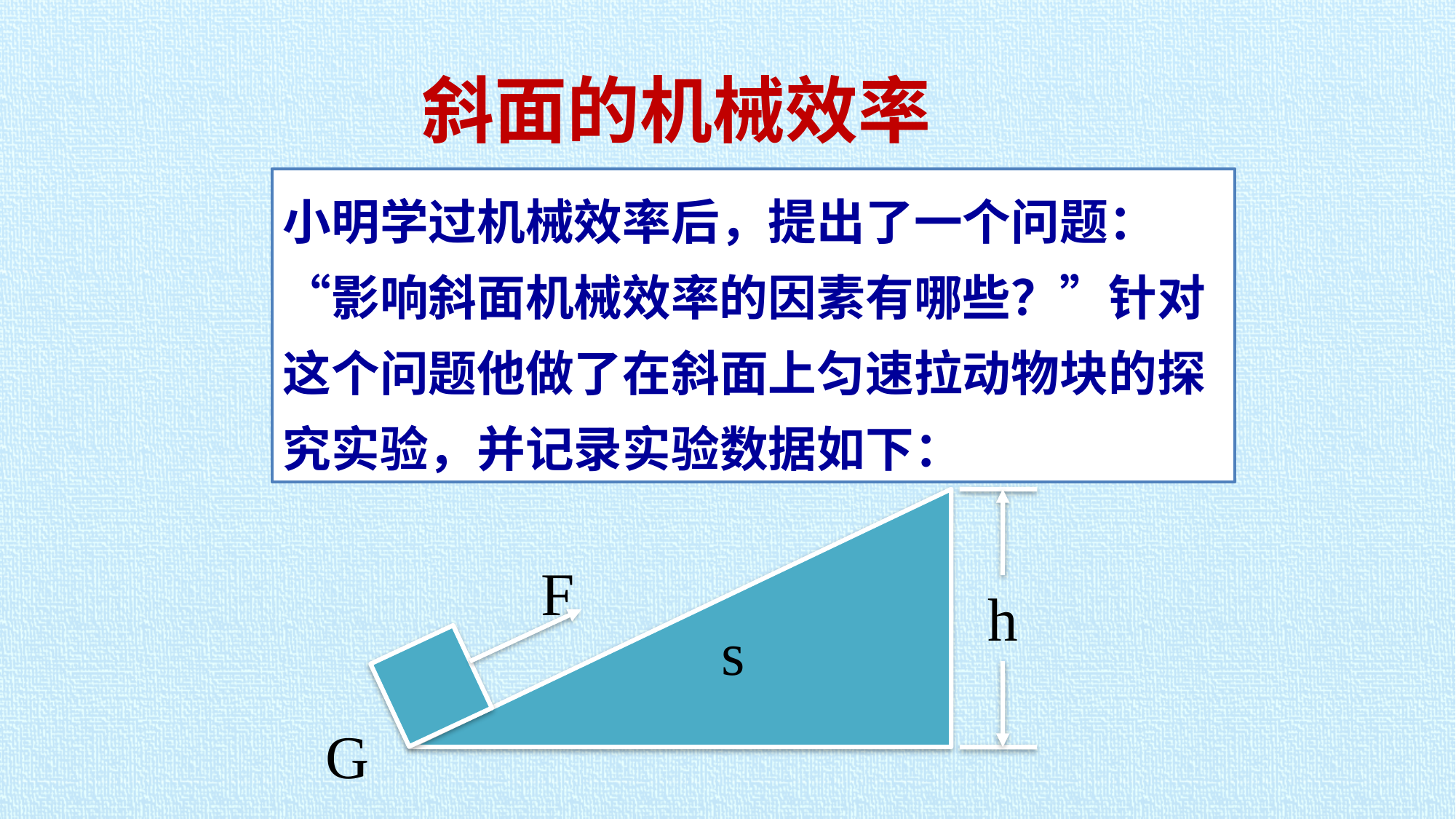

斜面的机械效率
小明学过机械效率后，提出了一个问题：“影响斜面机械效率的因素有哪些？”针对这个问题他做了在斜面上匀速拉动物块的探究实验，并记录实验数据如下：

h

F

s

G